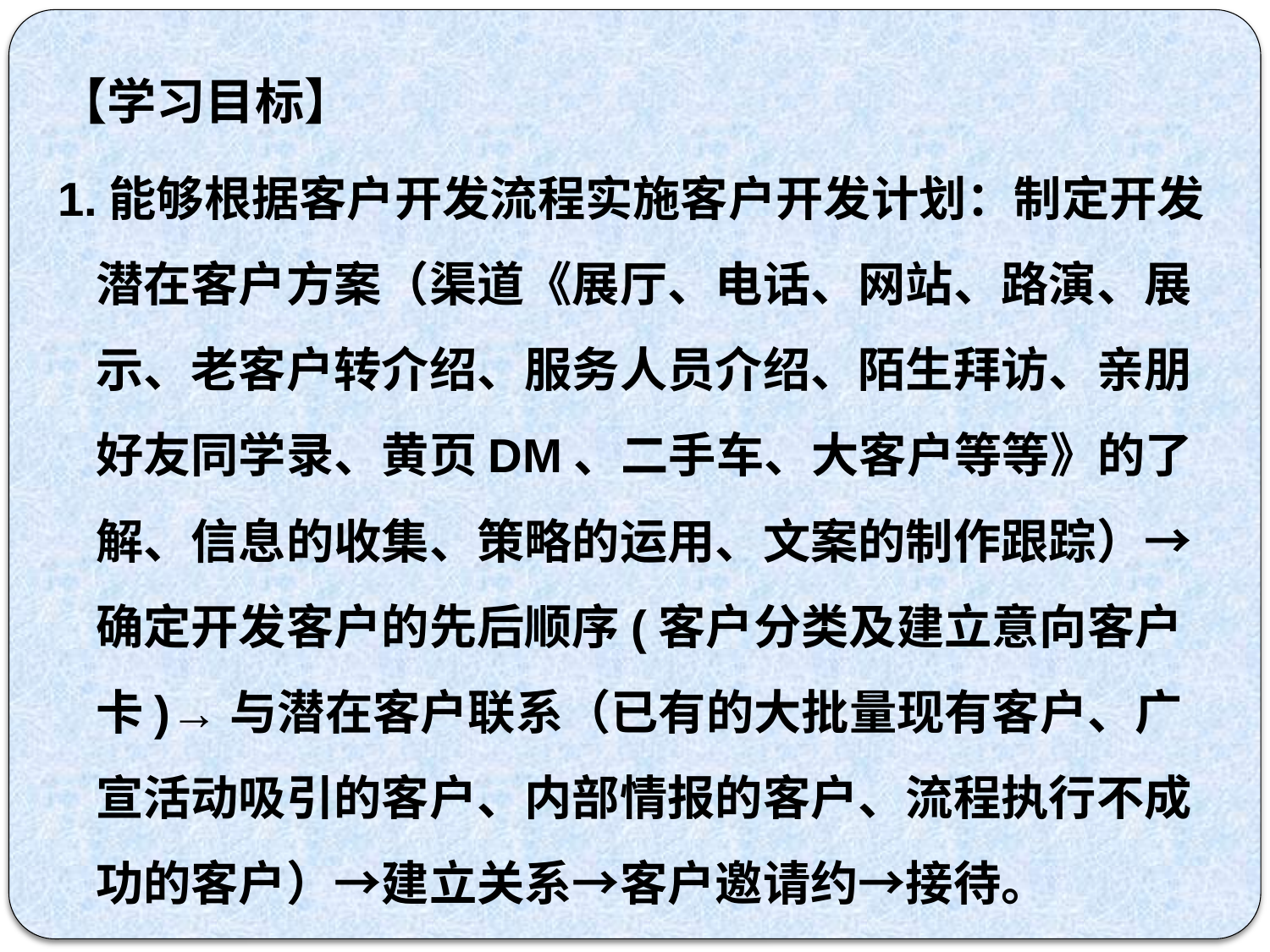

【学习目标】
1.能够根据客户开发流程实施客户开发计划：制定开发潜在客户方案（渠道《展厅、电话、网站、路演、展示、老客户转介绍、服务人员介绍、陌生拜访、亲朋好友同学录、黄页DM、二手车、大客户等等》的了解、信息的收集、策略的运用、文案的制作跟踪）→确定开发客户的先后顺序(客户分类及建立意向客户卡)→与潜在客户联系（已有的大批量现有客户、广宣活动吸引的客户、内部情报的客户、流程执行不成功的客户）→建立关系→客户邀请约→接待。